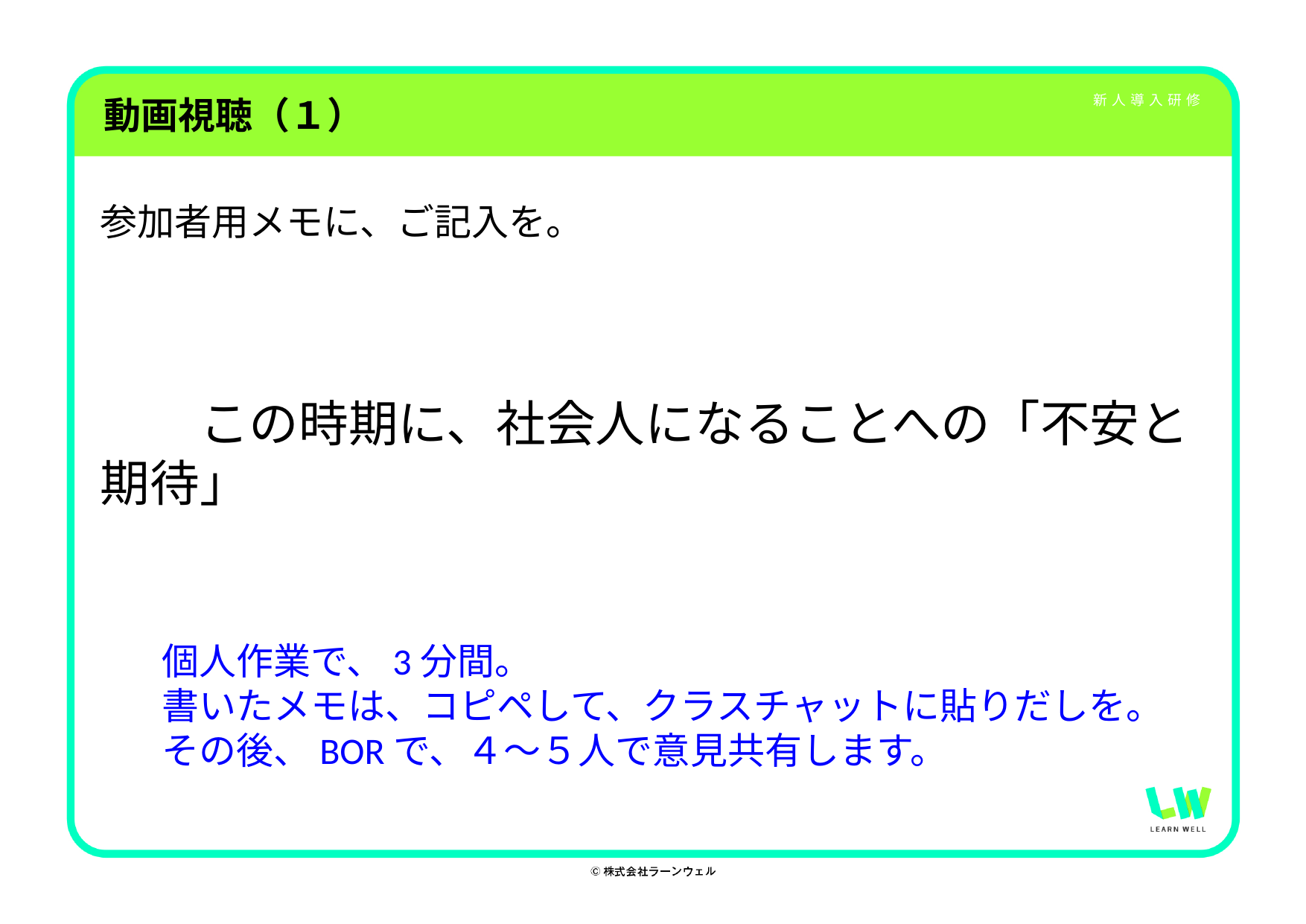

# 動画視聴（１）

参加者用メモに、ご記入を。

　　この時期に、社会人になることへの「不安と期待」
個人作業で、3分間。
書いたメモは、コピペして、クラスチャットに貼りだしを。
その後、BORで、４～５人で意見共有します。